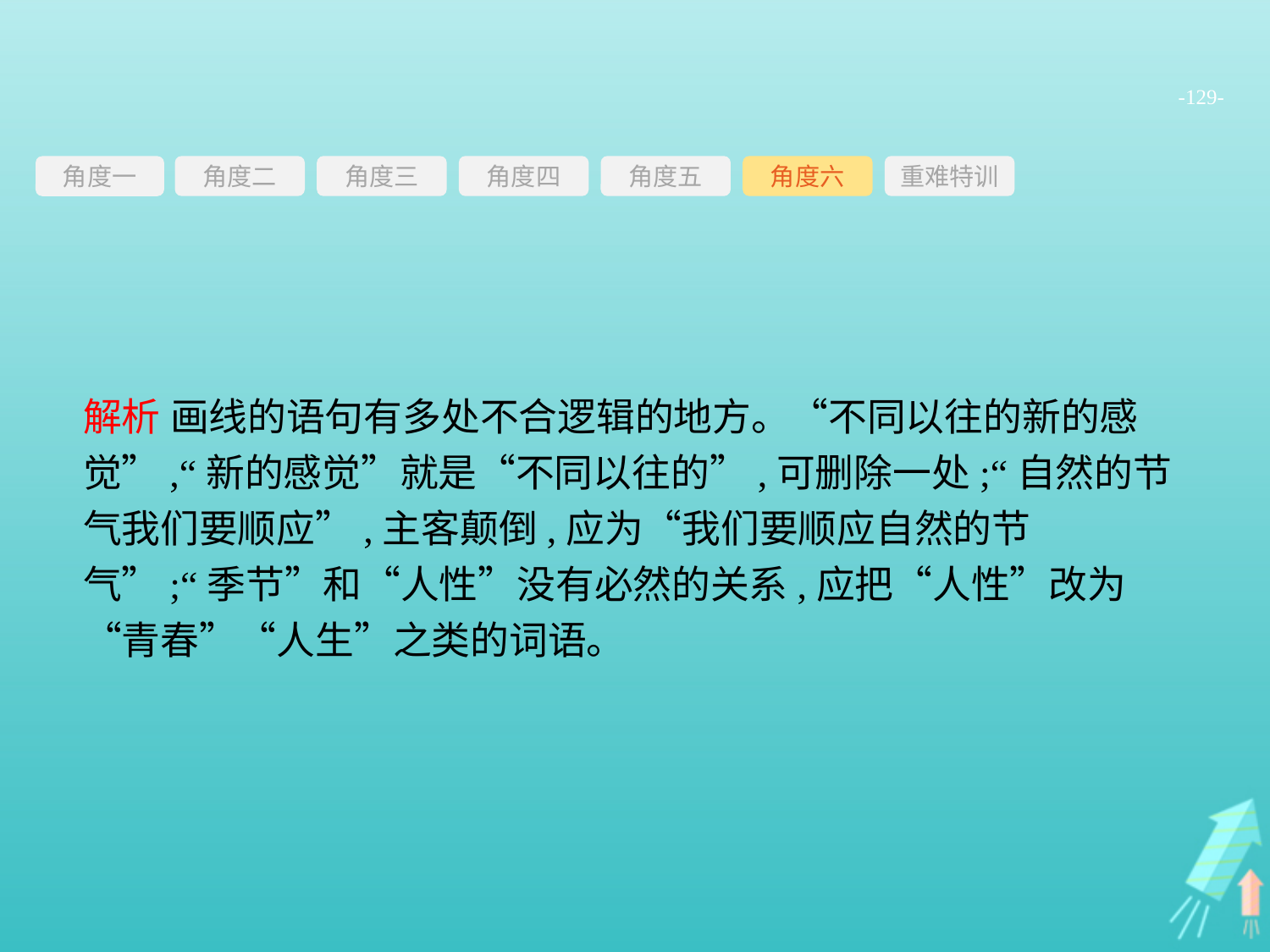

-129-
角度三
角度四
角度五
角度六
重难特训
角度二
角度一
解析 画线的语句有多处不合逻辑的地方。“不同以往的新的感觉”,“新的感觉”就是“不同以往的”,可删除一处;“自然的节气我们要顺应”,主客颠倒,应为“我们要顺应自然的节气”;“季节”和“人性”没有必然的关系,应把“人性”改为“青春”“人生”之类的词语。